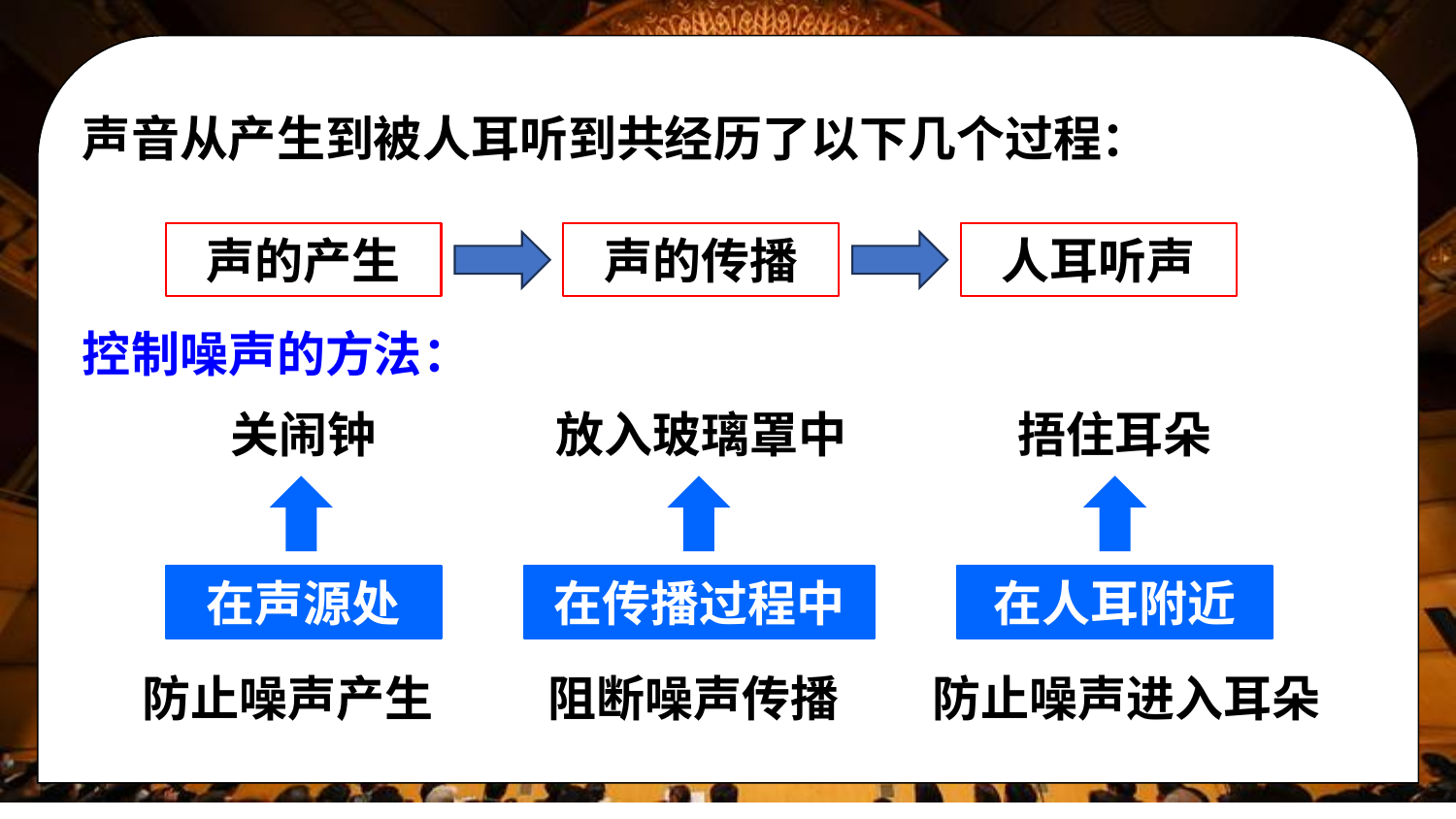

声音从产生到被人耳听到共经历了以下几个过程：
声的产生
声的传播
人耳听声

控制噪声的方法：
关闹钟
放入玻璃罩中
捂住耳朵

在人耳附近
在声源处
在传播过程中
防止噪声产生
阻断噪声传播
防止噪声进入耳朵